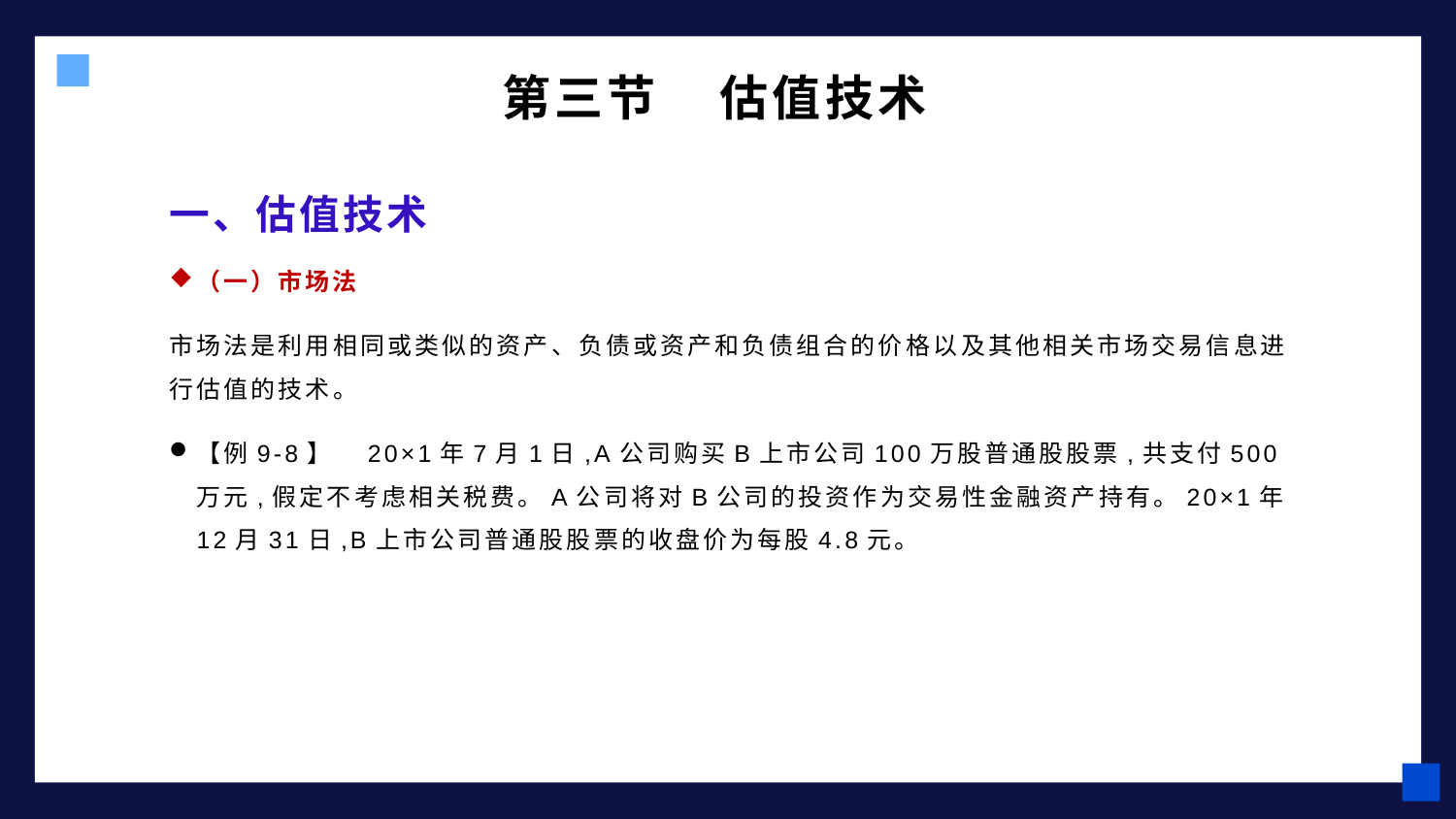

# 第三节    估值技术
一、估值技术
（一）市场法
市场法是利用相同或类似的资产、负债或资产和负债组合的价格以及其他相关市场交易信息进行估值的技术。
【例9-8】　20×1年7月1日,A公司购买B上市公司100万股普通股股票,共支付500万元,假定不考虑相关税费。A公司将对B公司的投资作为交易性金融资产持有。20×1年12月31日,B上市公司普通股股票的收盘价为每股4.8元。